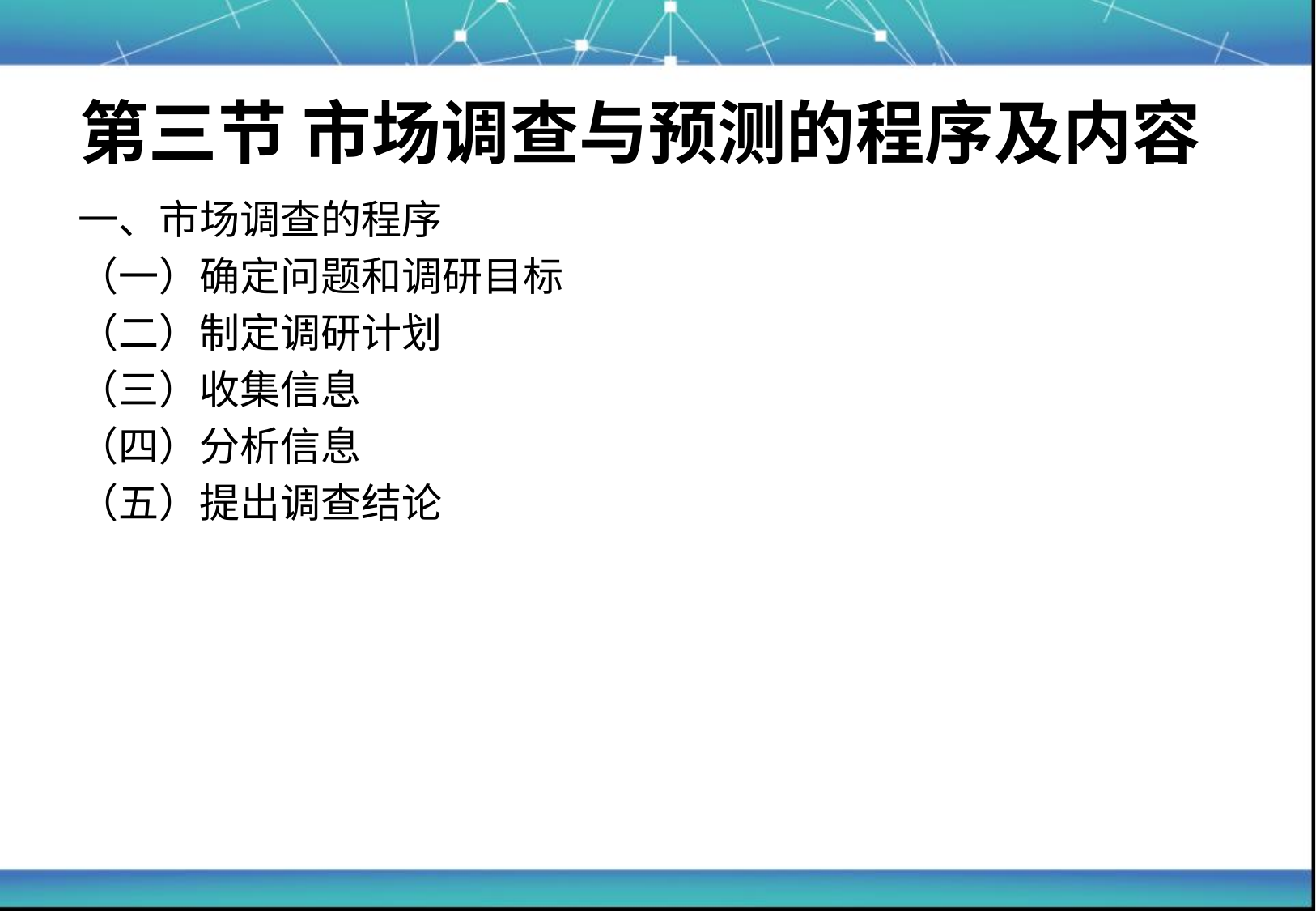

# 第三节 市场调查与预测的程序及内容
一、市场调查的程序
（一）确定问题和调研目标
（二）制定调研计划
（三）收集信息
（四）分析信息
（五）提出调查结论